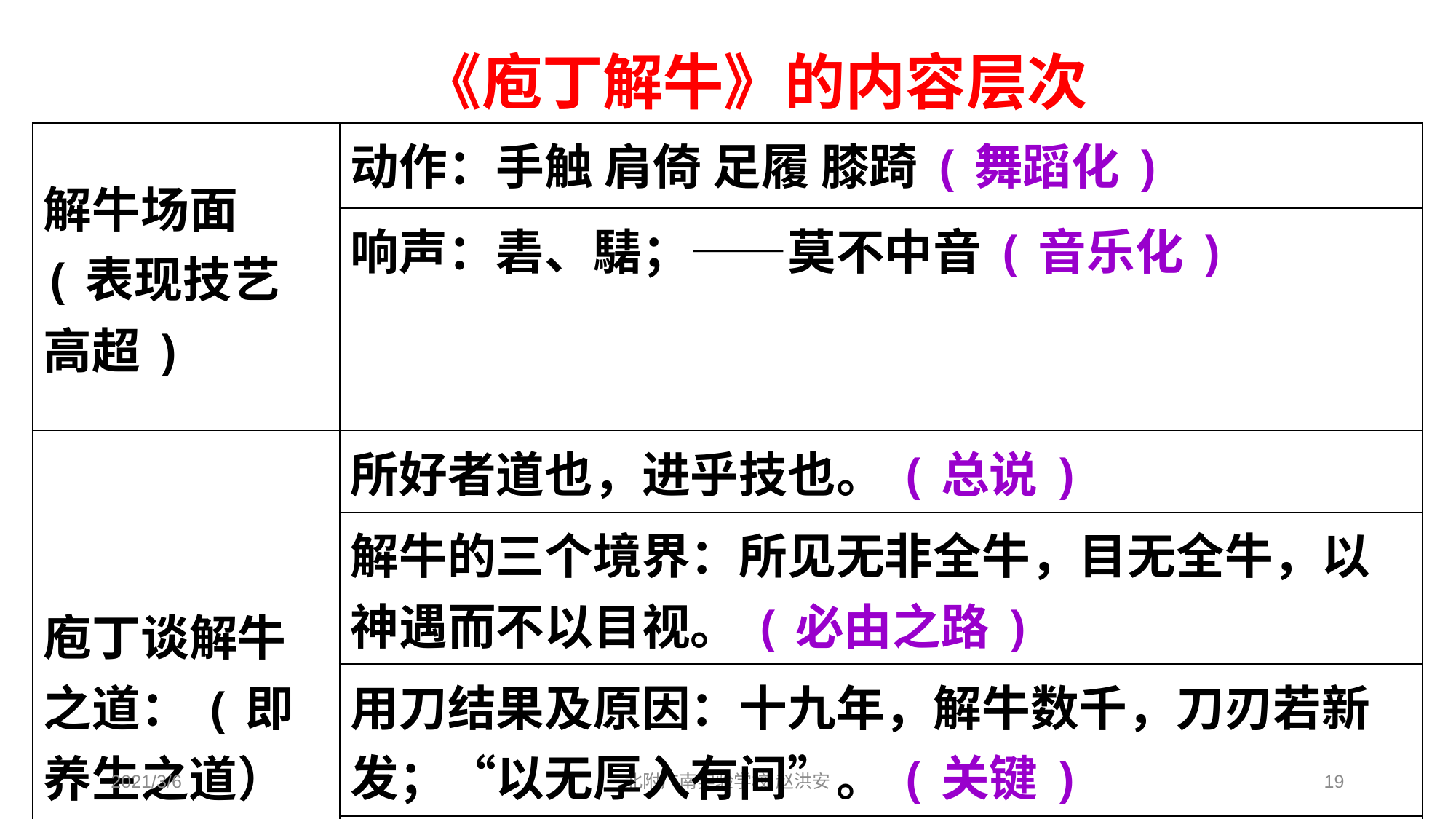

《庖丁解牛》的内容层次
| 解牛场面(表现技艺高超) | 动作：手触 肩倚 足履 膝踦(舞蹈化) |
| --- | --- |
|  | 响声：砉、騞；——莫不中音(音乐化) |
| 庖丁谈解牛之道：(即养生之道） | 所好者道也，进乎技也。(总说) |
|  | 解牛的三个境界：所见无非全牛，目无全牛，以神遇而不以目视。(必由之路) |
|  | 用刀结果及原因：十九年，解牛数千，刀刃若新发；“以无厚入有间”。(关键) |
|  | 虽技艺高超，却不掉以轻心。(态度) |
|  | 解牛成功后怡然自得的神情。(结果) |
2021/3/6
北附广南实验学校 赵洪安
19